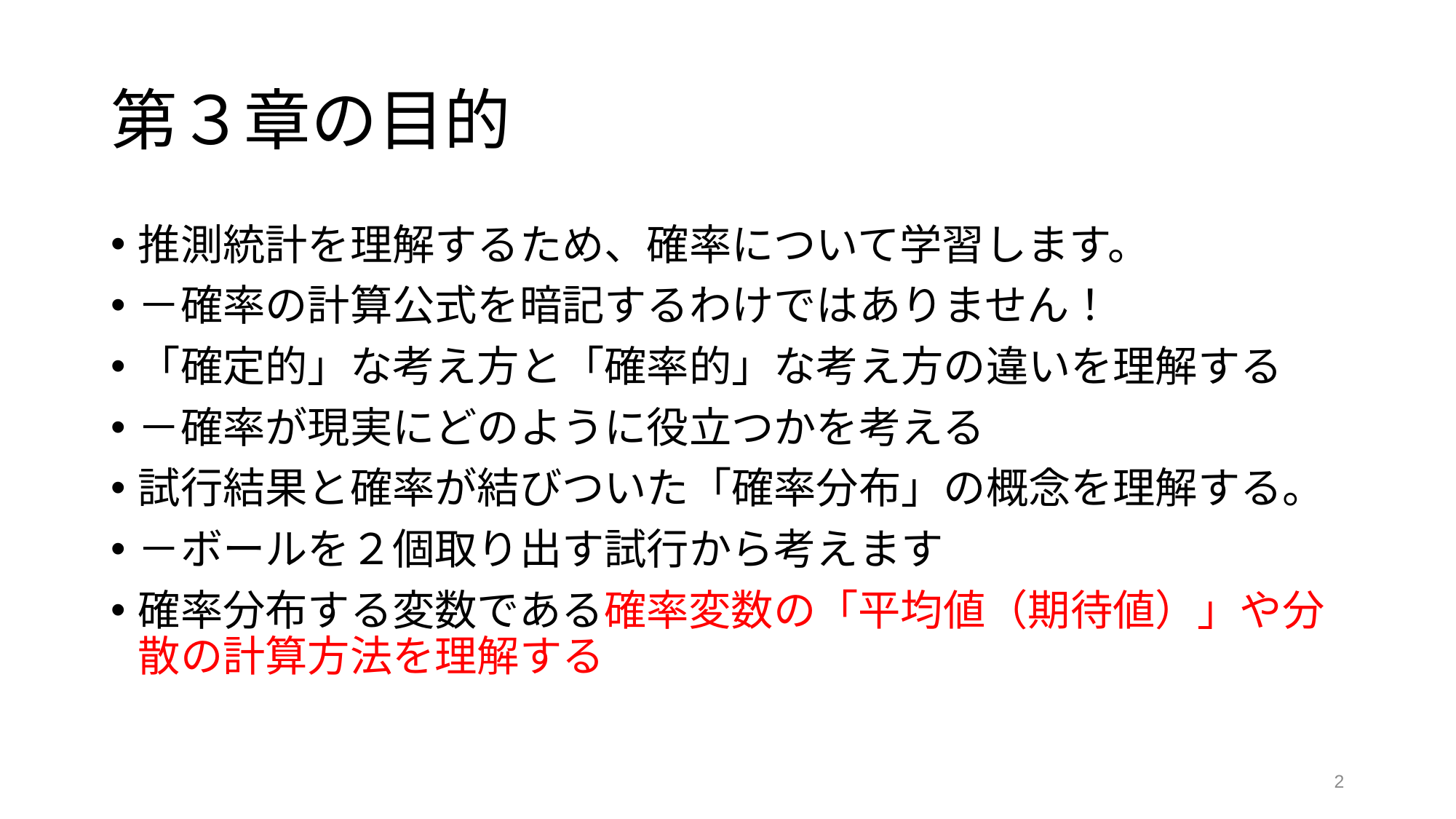

# 第３章の目的
推測統計を理解するため、確率について学習します。
－確率の計算公式を暗記するわけではありません！
「確定的」な考え方と「確率的」な考え方の違いを理解する
－確率が現実にどのように役立つかを考える
試行結果と確率が結びついた「確率分布」の概念を理解する。
－ボールを２個取り出す試行から考えます
確率分布する変数である確率変数の「平均値（期待値）」や分散の計算方法を理解する
2